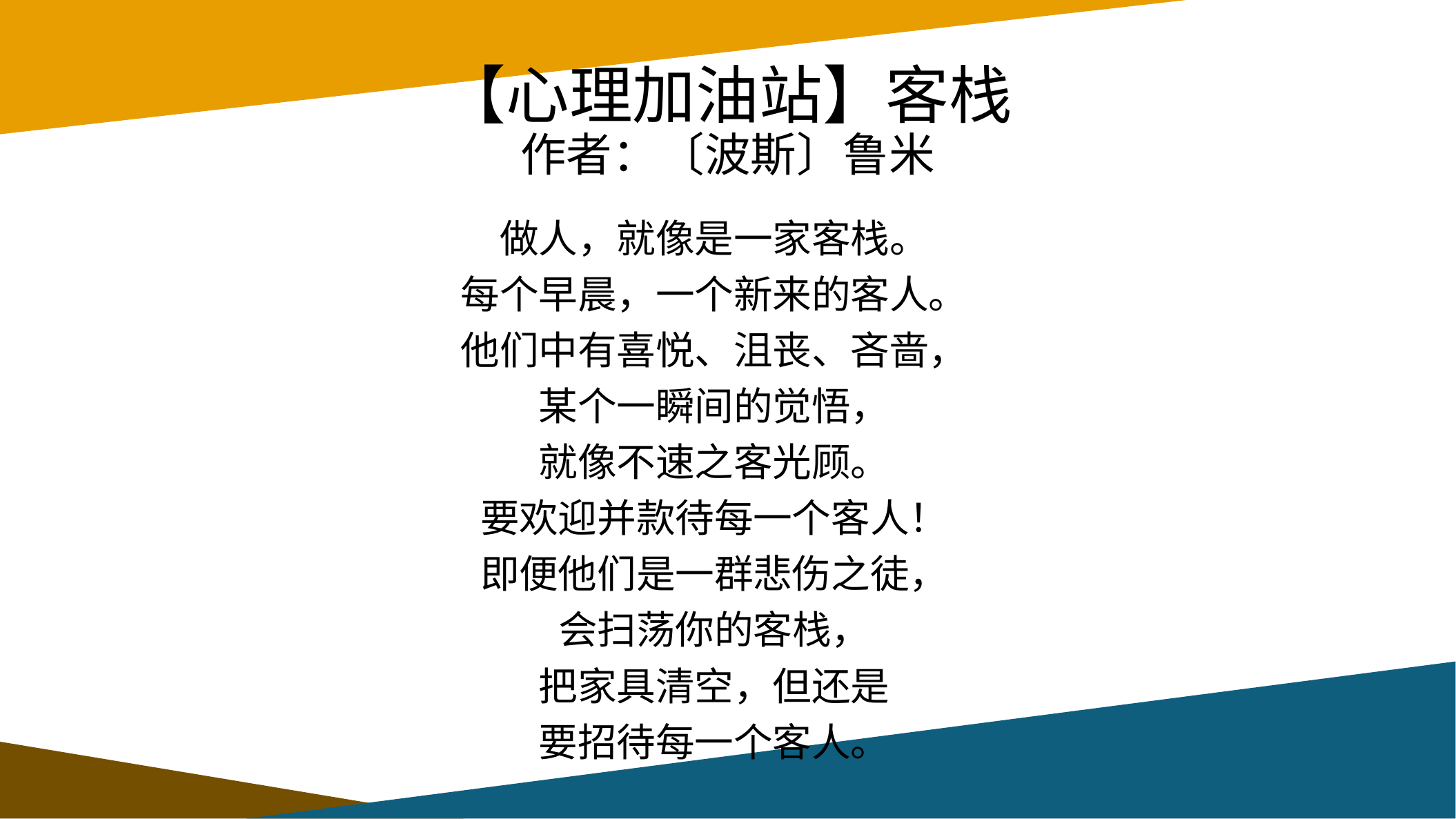

# 【心理加油站】客栈 作者：〔波斯〕鲁米
做人，就像是一家客栈。
每个早晨，一个新来的客人。
他们中有喜悦、沮丧、吝啬，
某个一瞬间的觉悟，
就像不速之客光顾。
要欢迎并款待每一个客人！
即便他们是一群悲伤之徒，
会扫荡你的客栈，
把家具清空，但还是
要招待每一个客人。